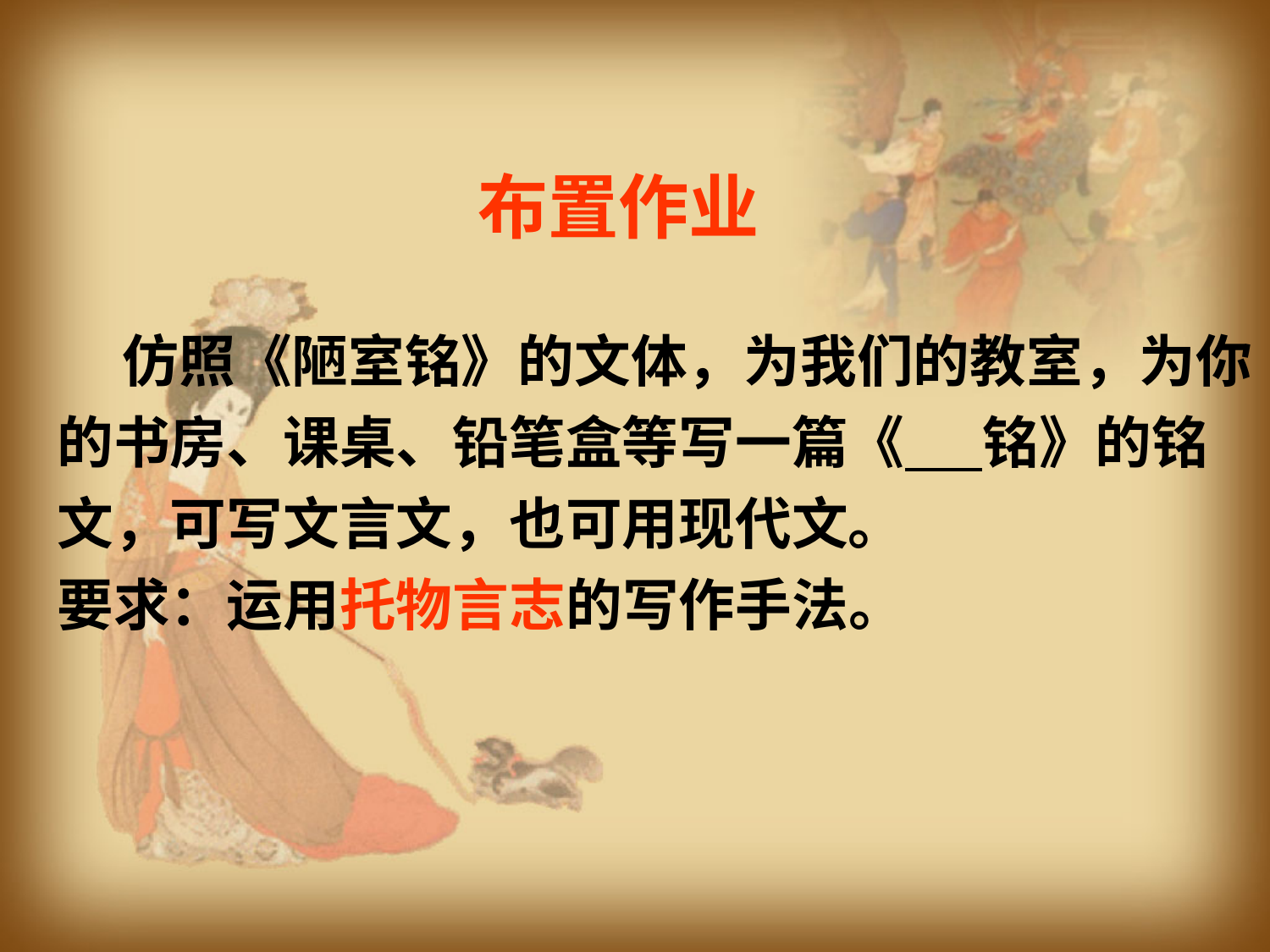

布置作业
    仿照《陋室铭》的文体，为我们的教室，为你的书房、课桌、铅笔盒等写一篇《      铭》的铭文，可写文言文，也可用现代文。
要求：运用托物言志的写作手法。